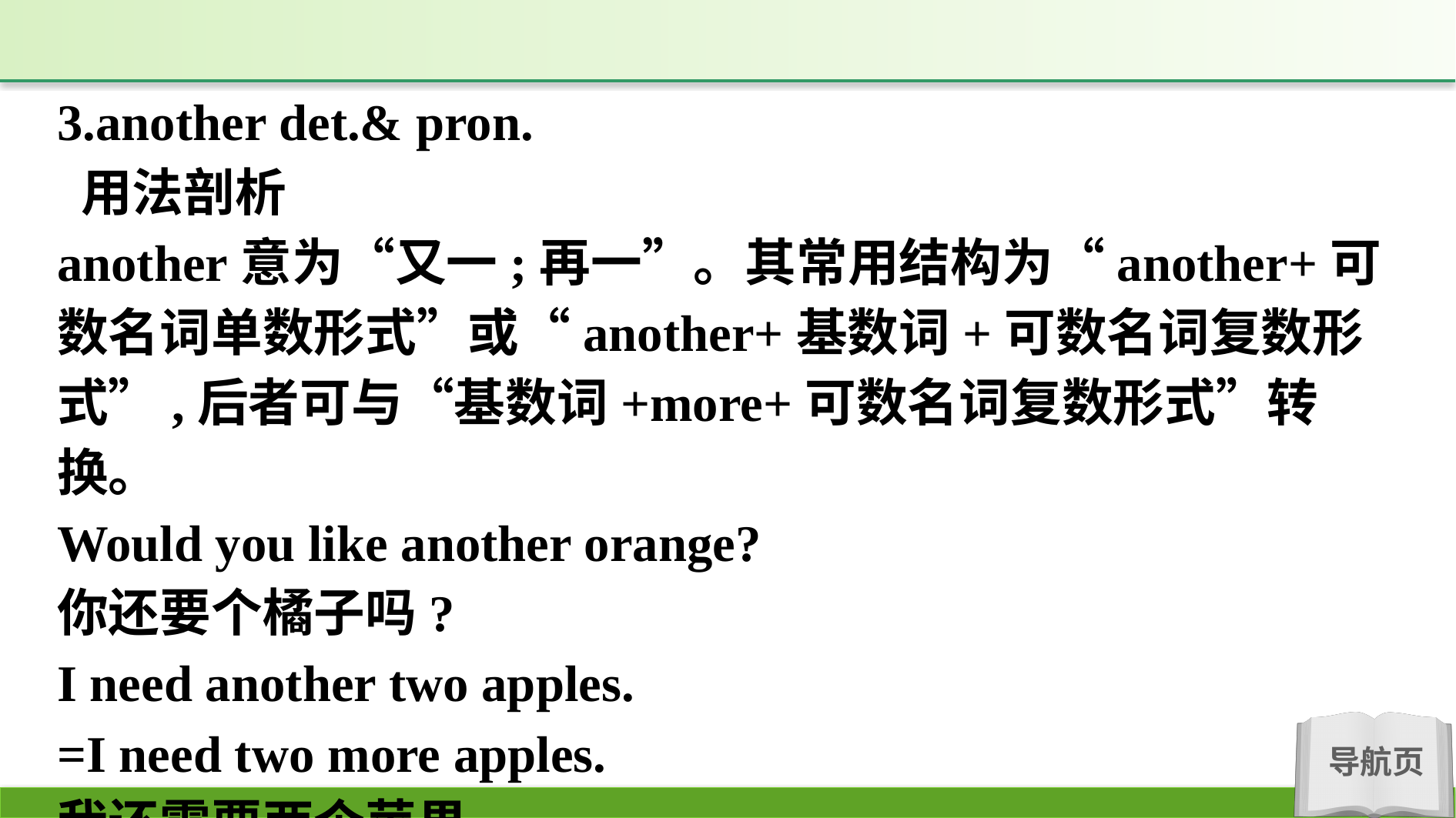

3.another det.& pron.
 用法剖析
another意为“又一;再一”。其常用结构为“another+可数名词单数形式”或“another+基数词+可数名词复数形式”,后者可与“基数词+more+可数名词复数形式”转换。
Would you like another orange?
你还要个橘子吗?
I need another two apples.
=I need two more apples.
我还需要两个苹果。